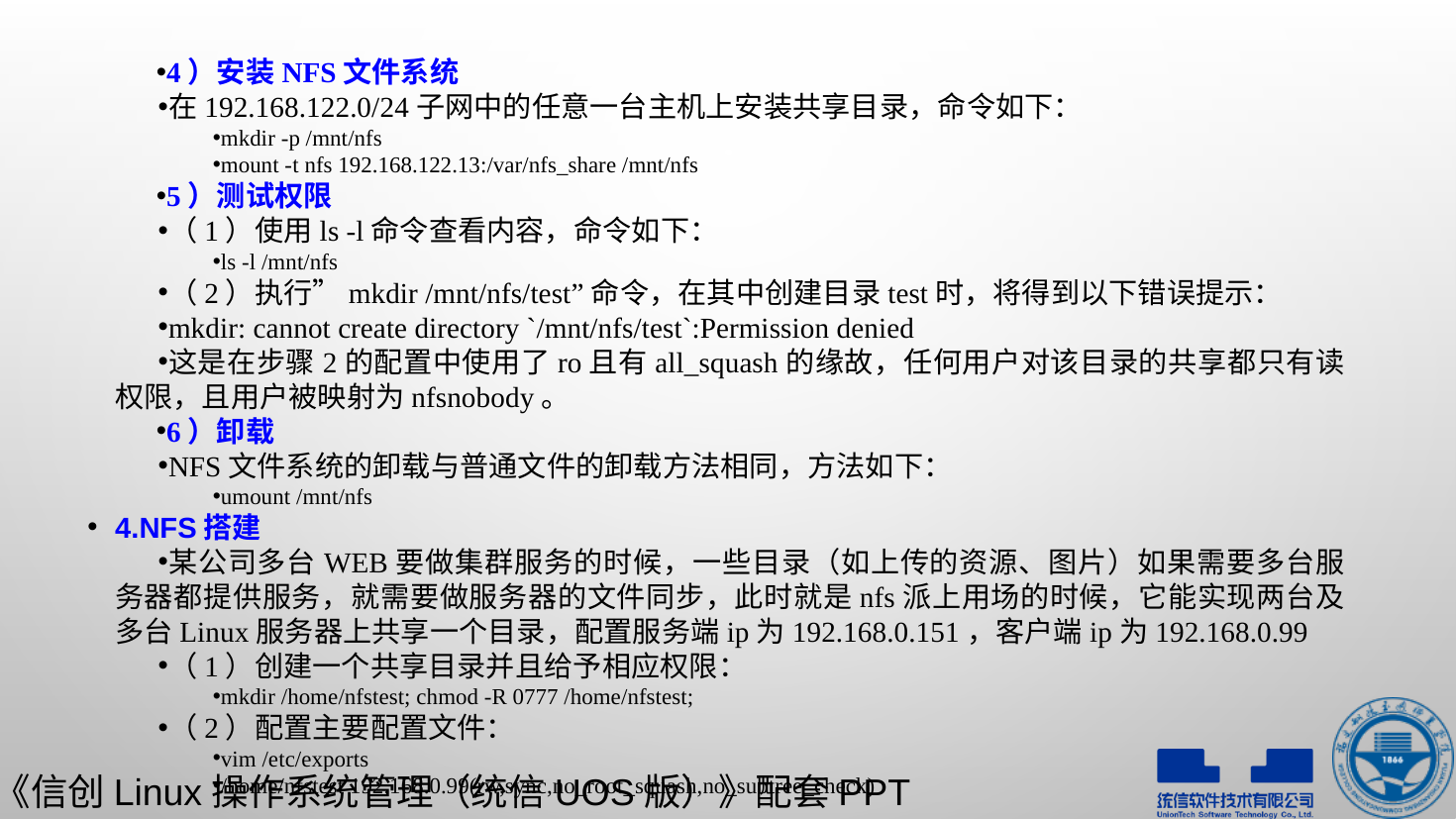

4）安装NFS文件系统
在192.168.122.0/24子网中的任意一台主机上安装共享目录，命令如下：
mkdir -p /mnt/nfs
mount -t nfs 192.168.122.13:/var/nfs_share /mnt/nfs
5）测试权限
（1）使用ls -l命令查看内容，命令如下：
ls -l /mnt/nfs
（2）执行”mkdir /mnt/nfs/test”命令，在其中创建目录test时，将得到以下错误提示：
mkdir: cannot create directory `/mnt/nfs/test`:Permission denied
这是在步骤2的配置中使用了ro且有all_squash的缘故，任何用户对该目录的共享都只有读权限，且用户被映射为nfsnobody。
6）卸载
NFS文件系统的卸载与普通文件的卸载方法相同，方法如下：
umount /mnt/nfs
4.NFS搭建
某公司多台WEB要做集群服务的时候，一些目录（如上传的资源、图片）如果需要多台服务器都提供服务，就需要做服务器的文件同步，此时就是nfs派上用场的时候，它能实现两台及多台Linux服务器上共享一个目录，配置服务端ip为192.168.0.151，客户端ip为192.168.0.99
（1）创建一个共享目录并且给予相应权限：
mkdir /home/nfstest; chmod -R 0777 /home/nfstest;
（2）配置主要配置文件：
vim /etc/exports
/home/nfstest 192.168.0.99(rw,sync,no_root_squash,no_subtree_check)